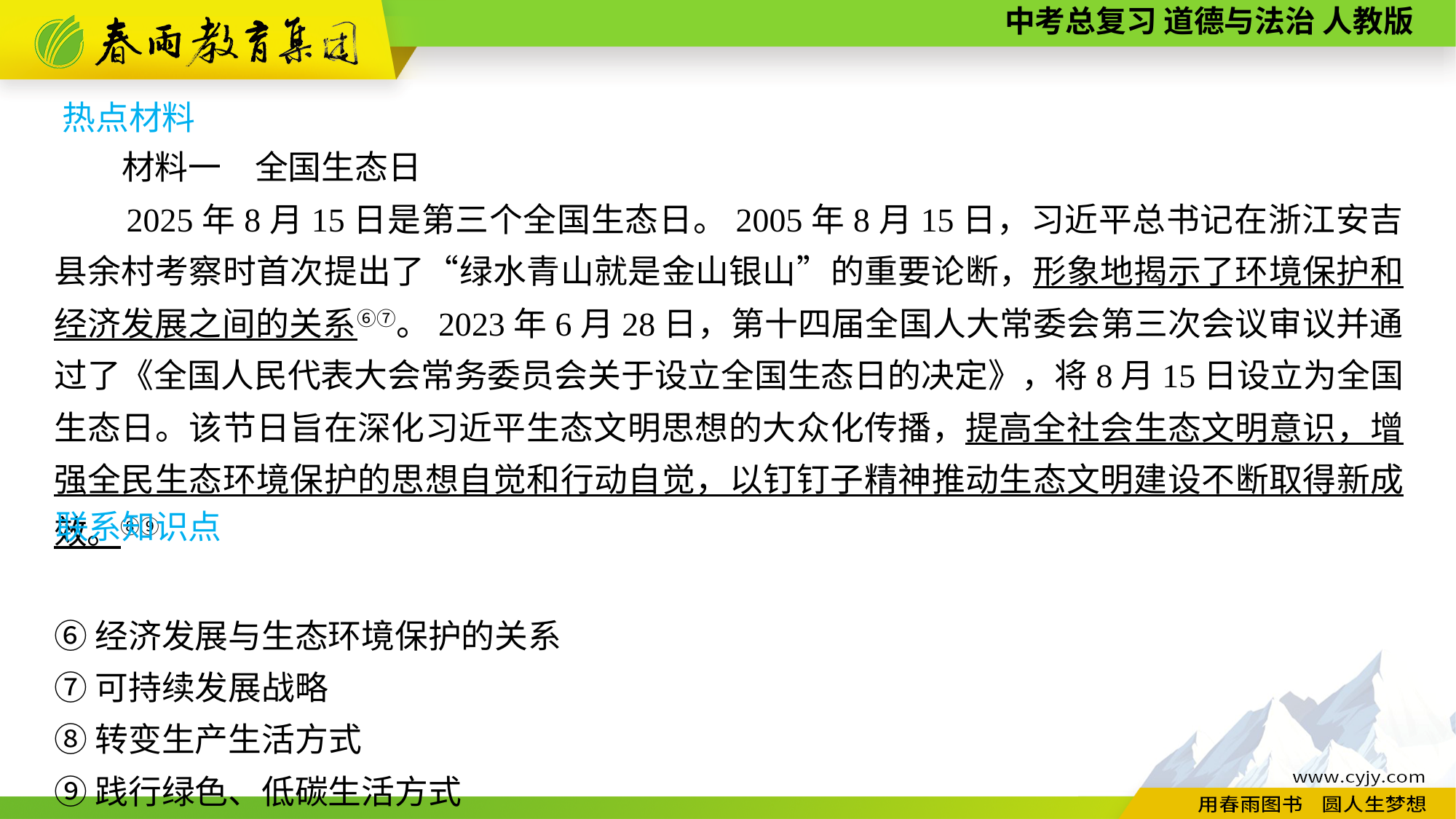

热点材料
        材料一　全国生态日
        2025年8月15日是第三个全国生态日。2005年8月15日，习近平总书记在浙江安吉县余村考察时首次提出了“绿水青山就是金山银山”的重要论断，形象地揭示了环境保护和经济发展之间的关系⑥⑦。2023年6月28日，第十四届全国人大常委会第三次会议审议并通过了《全国人民代表大会常务委员会关于设立全国生态日的决定》，将8月15日设立为全国生态日。该节日旨在深化习近平生态文明思想的大众化传播，提高全社会生态文明意识，增强全民生态环境保护的思想自觉和行动自觉，以钉钉子精神推动生态文明建设不断取得新成效。⑧⑨

⑥经济发展与生态环境保护的关系
⑦可持续发展战略
⑧转变生产生活方式
⑨践行绿色、低碳生活方式
联系知识点